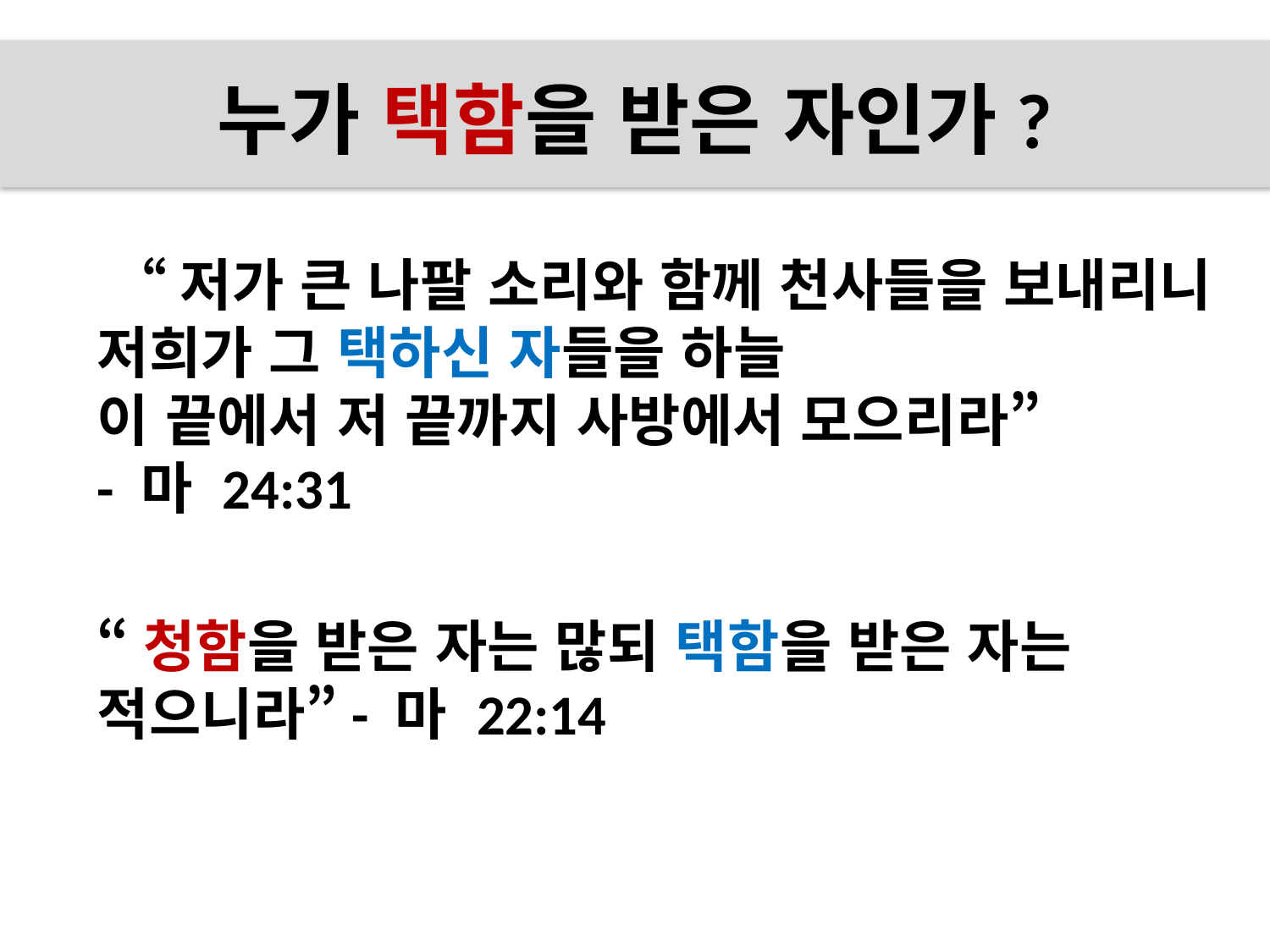

# 누가 택함을 받은 자인가?

 “저가 큰 나팔 소리와 함께 천사들을 보내리니 저희가 그 택하신 자들을 하늘
이 끝에서 저 끝까지 사방에서 모으리라”
- 마 24:31

“청함을 받은 자는 많되 택함을 받은 자는 적으니라”- 마 22:14